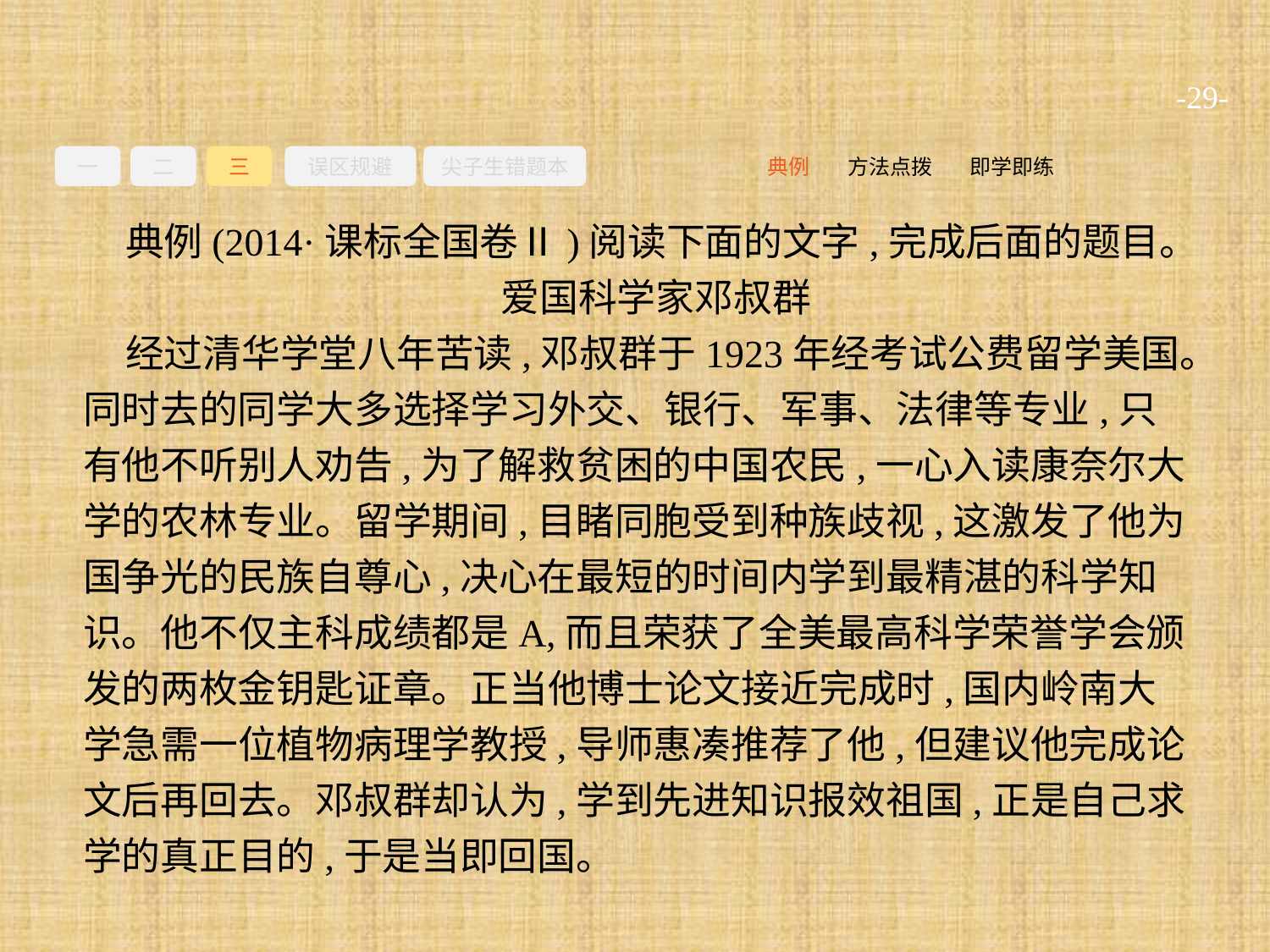

-29-
一
二
三
误区规避
尖子生错题本
即学即练
方法点拨
典例
典例(2014·课标全国卷Ⅱ)阅读下面的文字,完成后面的题目。
爱国科学家邓叔群
经过清华学堂八年苦读,邓叔群于1923年经考试公费留学美国。同时去的同学大多选择学习外交、银行、军事、法律等专业,只有他不听别人劝告,为了解救贫困的中国农民,一心入读康奈尔大学的农林专业。留学期间,目睹同胞受到种族歧视,这激发了他为国争光的民族自尊心,决心在最短的时间内学到最精湛的科学知识。他不仅主科成绩都是A,而且荣获了全美最高科学荣誉学会颁发的两枚金钥匙证章。正当他博士论文接近完成时,国内岭南大学急需一位植物病理学教授,导师惠凑推荐了他,但建议他完成论文后再回去。邓叔群却认为,学到先进知识报效祖国,正是自己求学的真正目的,于是当即回国。